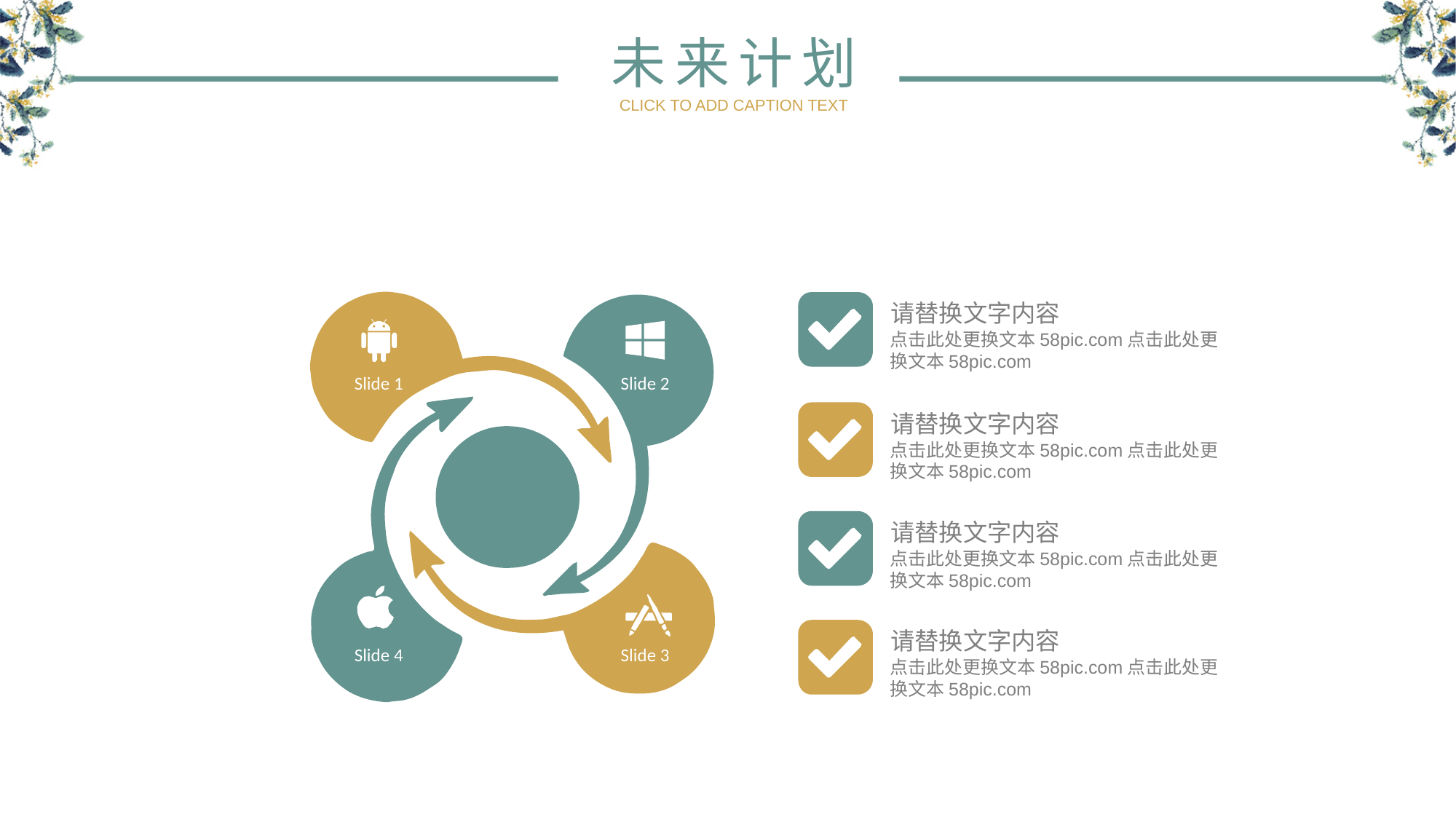

未来计划

CLICK TO ADD CAPTION TEXT

请替换文字内容
点击此处更换文本58pic.com点击此处更换文本58pic.com

请替换文字内容
点击此处更换文本58pic.com点击此处更换文本58pic.com

请替换文字内容
点击此处更换文本58pic.com点击此处更换文本58pic.com

请替换文字内容
点击此处更换文本58pic.com点击此处更换文本58pic.com

Slide 1
Slide 2

Slide 4
Slide 3